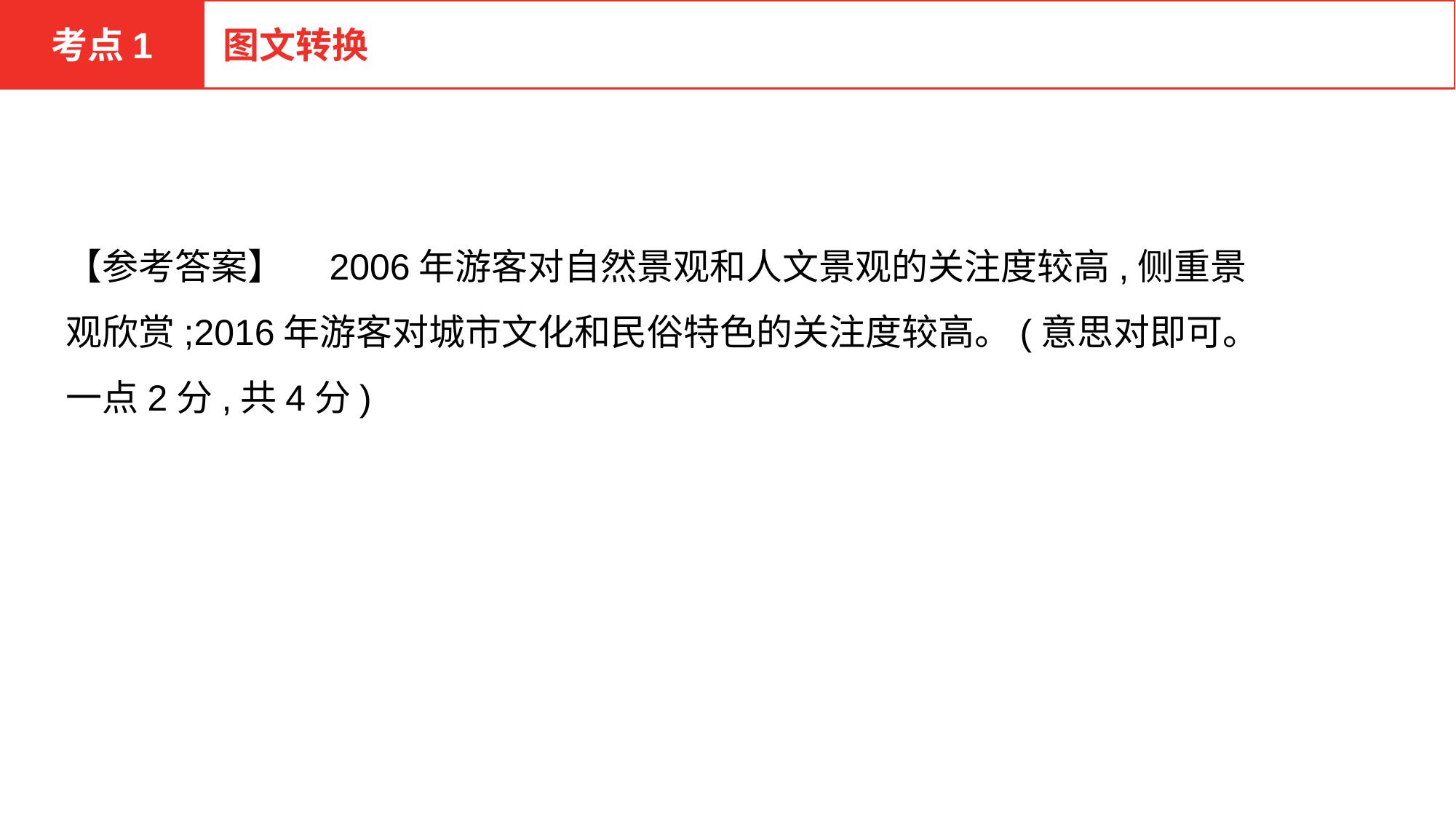

考点1
图文转换
【参考答案】　2006年游客对自然景观和人文景观的关注度较高,侧重景观欣赏;2016年游客对城市文化和民俗特色的关注度较高。(意思对即可。一点2分,共4分)